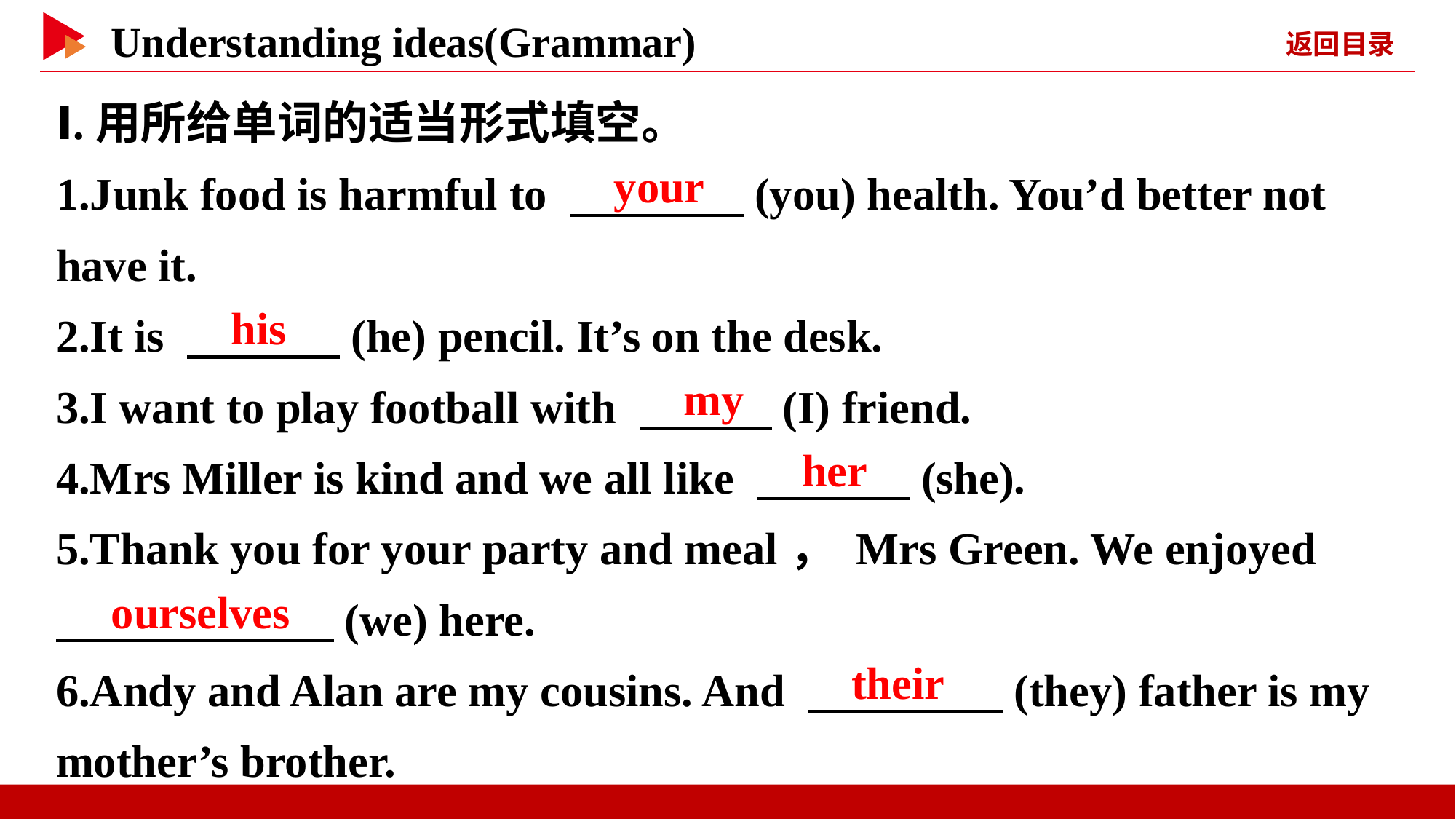

Ⅰ.用所给单词的适当形式填空。
1.Junk food is harmful to 　        　(you) health. You’d better not have it.
2.It is 　      　(he) pencil. It’s on the desk.
3.I want to play football with 　    　(I) friend.
4.Mrs Miller is kind and we all like 　      　(she).
5.Thank you for your party and meal， Mrs Green. We enjoyed
　                  　(we) here.
6.Andy and Alan are my cousins. And 　          　(they) father is my mother’s brother.
　your
　his
　my
　her
　ourselves
　their